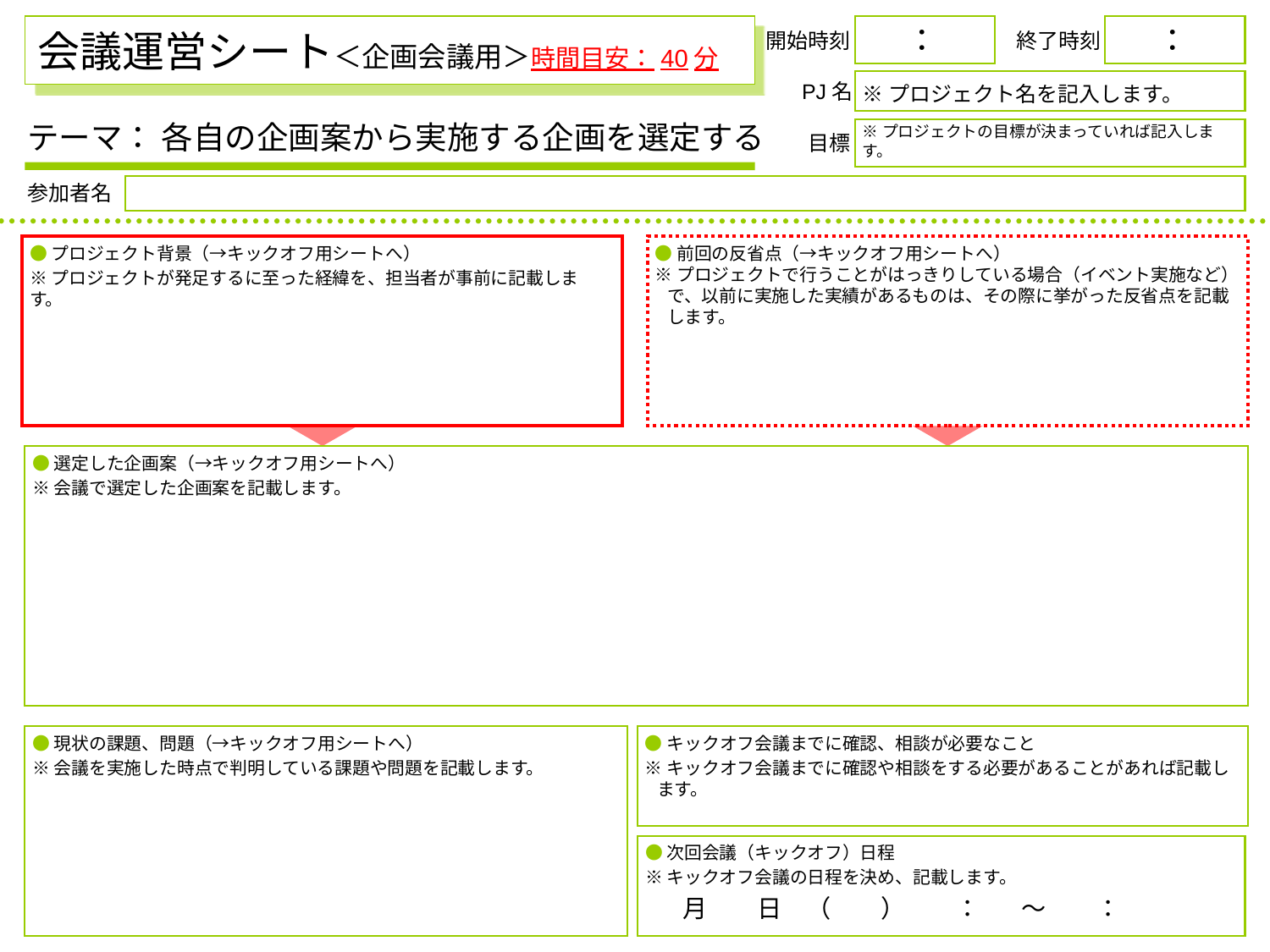

# 会議運営シート＜企画会議用＞時間目安：40分
：
：
開始時刻
終了時刻
※プロジェクト名を記入します。
PJ名
テーマ： 各自の企画案から実施する企画を選定する
※プロジェクトの目標が決まっていれば記入します。
目標

参加者名

●プロジェクト背景（→キックオフ用シートへ）
※プロジェクトが発足するに至った経緯を、担当者が事前に記載します。
●前回の反省点（→キックオフ用シートへ）
※プロジェクトで行うことがはっきりしている場合（イベント実施など）で、以前に実施した実績があるものは、その際に挙がった反省点を記載します。

●選定した企画案（→キックオフ用シートへ）
※会議で選定した企画案を記載します。
●現状の課題、問題（→キックオフ用シートへ）
※会議を実施した時点で判明している課題や問題を記載します。
●キックオフ会議までに確認、相談が必要なこと
※キックオフ会議までに確認や相談をする必要があることがあれば記載します。
●次回会議（キックオフ）日程
※キックオフ会議の日程を決め、記載します。
月　　日　（　　）　　：   　～　　：
2